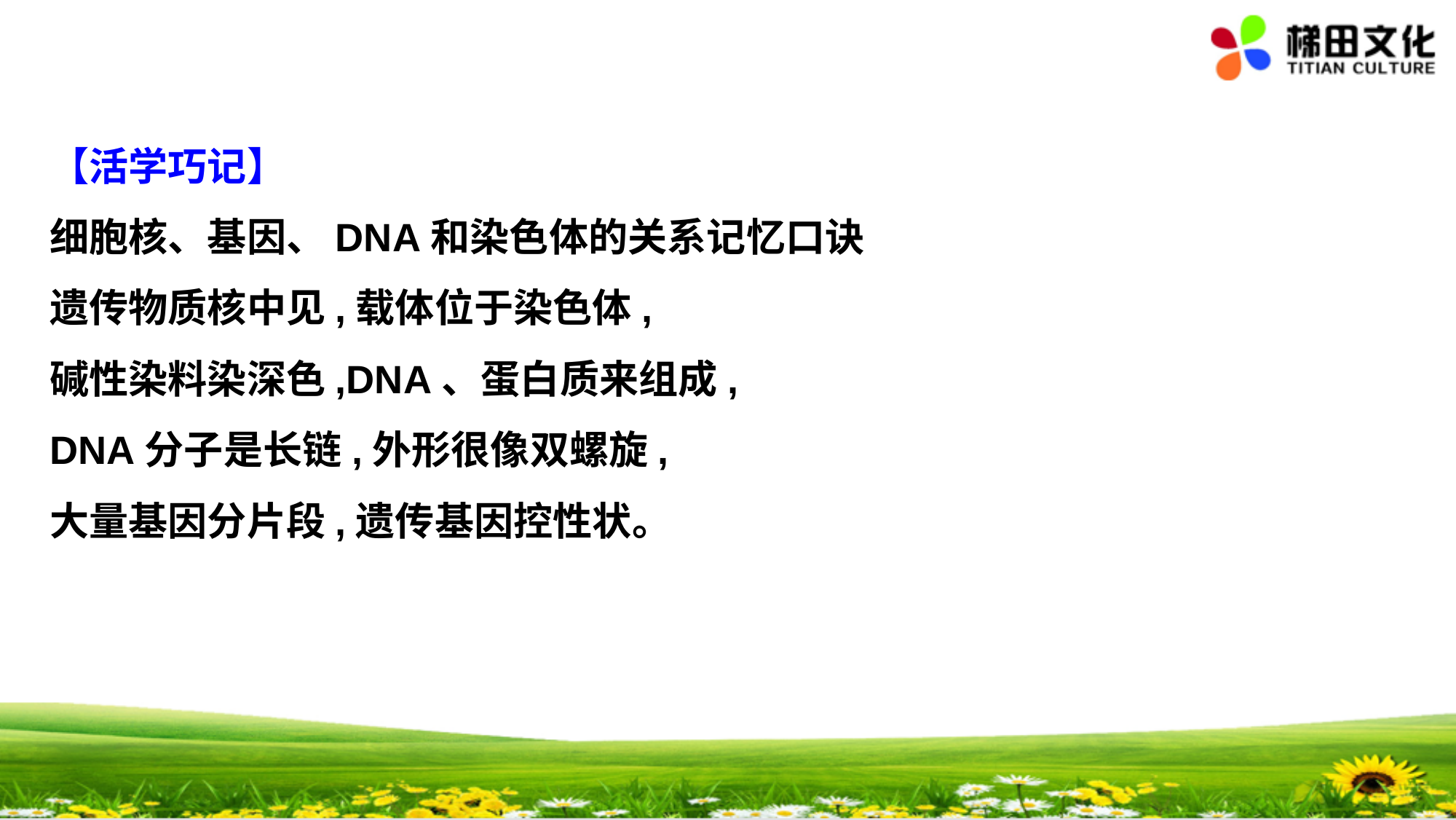

【活学巧记】
细胞核、基因、DNA和染色体的关系记忆口诀
遗传物质核中见,载体位于染色体,
碱性染料染深色,DNA、蛋白质来组成,
DNA分子是长链,外形很像双螺旋,
大量基因分片段,遗传基因控性状。